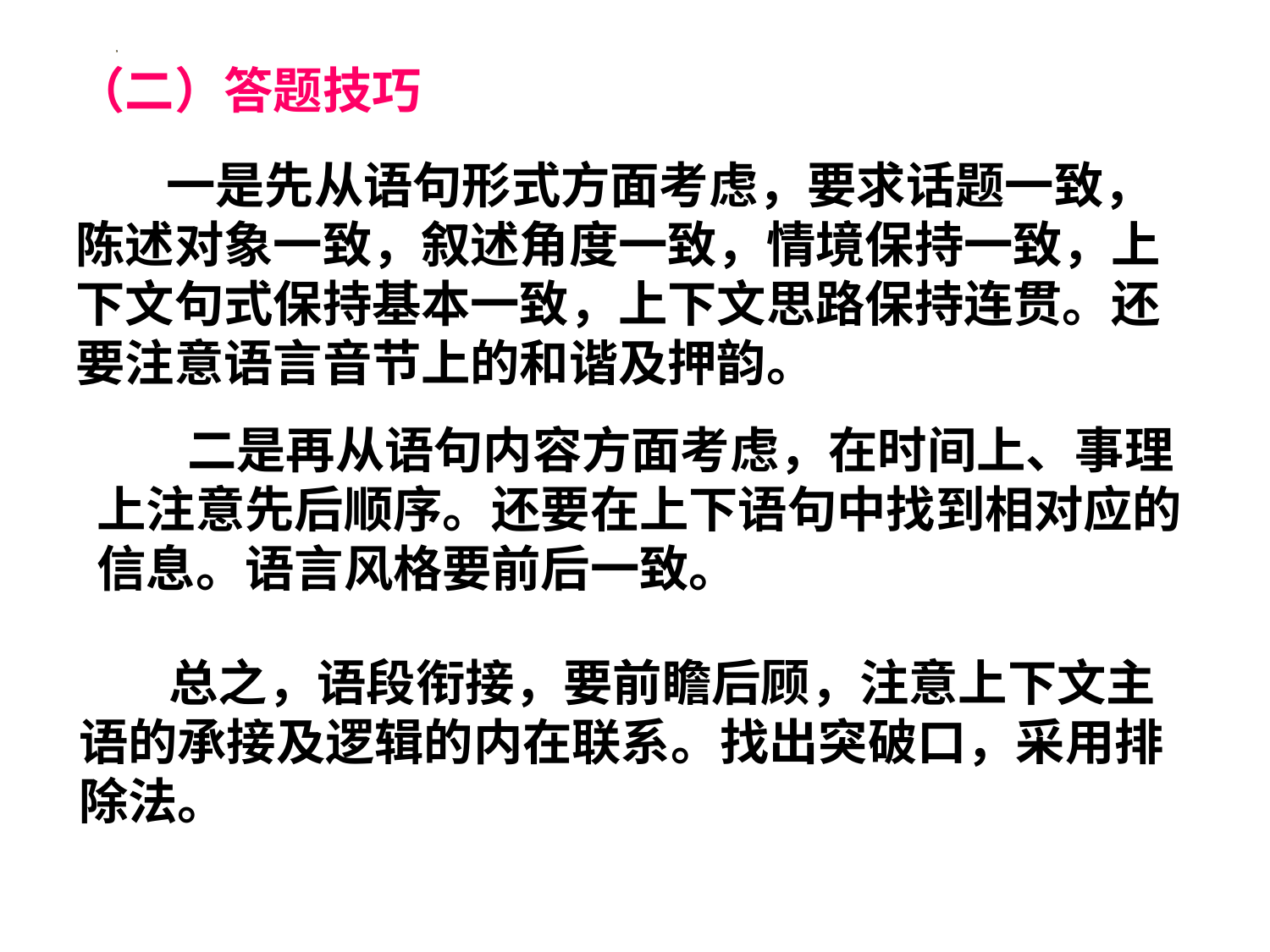

（二）答题技巧
       一是先从语句形式方面考虑，要求话题一致，陈述对象一致，叙述角度一致，情境保持一致，上下文句式保持基本一致，上下文思路保持连贯。还要注意语言音节上的和谐及押韵。
       二是再从语句内容方面考虑，在时间上、事理上注意先后顺序。还要在上下语句中找到相对应的信息。语言风格要前后一致。
       总之，语段衔接，要前瞻后顾，注意上下文主语的承接及逻辑的内在联系。找出突破口，采用排除法。